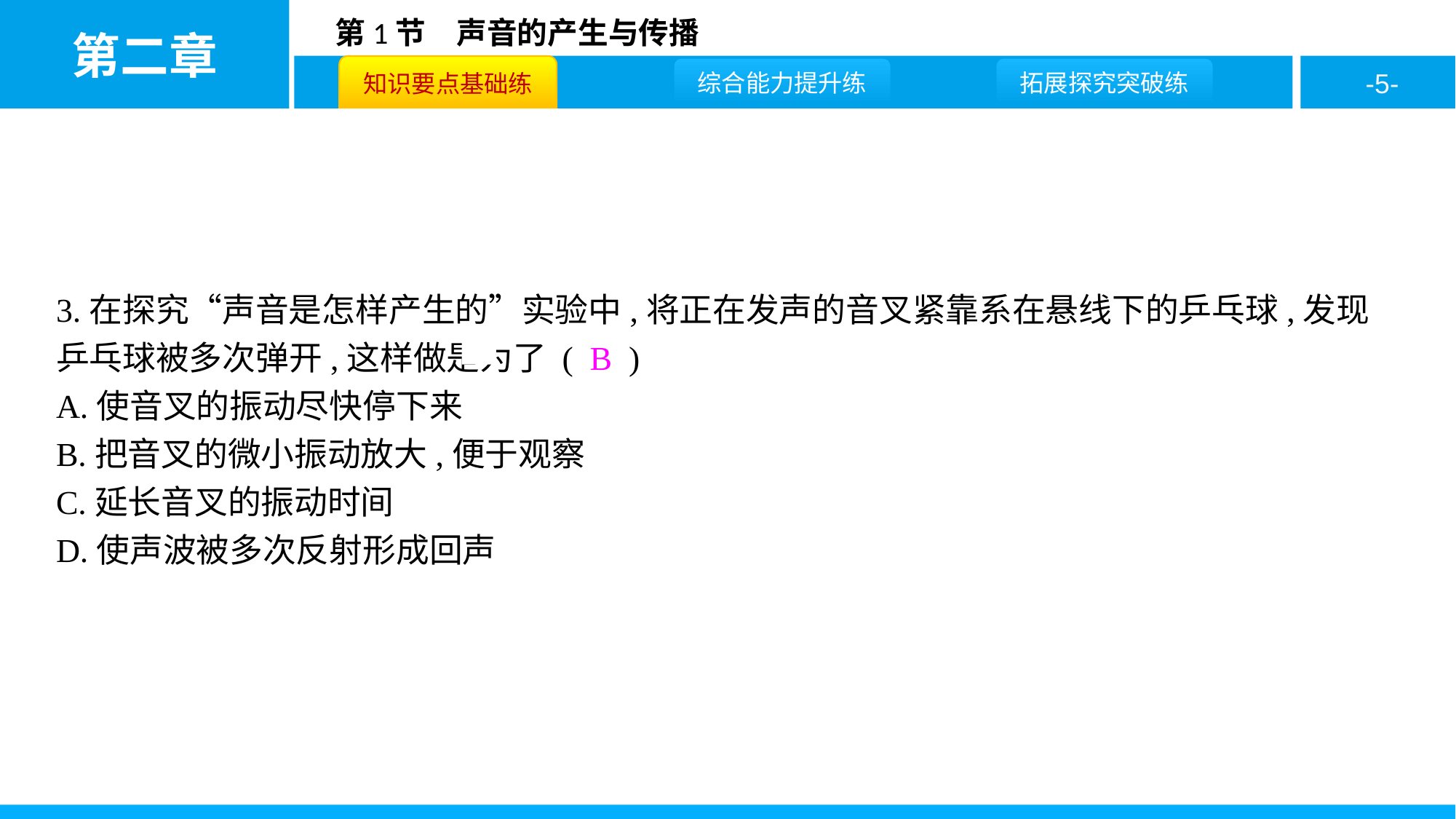

3.在探究“声音是怎样产生的”实验中,将正在发声的音叉紧靠系在悬线下的乒乓球,发现乒乓球被多次弹开,这样做是为了 (  B  )
A.使音叉的振动尽快停下来
B.把音叉的微小振动放大,便于观察
C.延长音叉的振动时间
D.使声波被多次反射形成回声